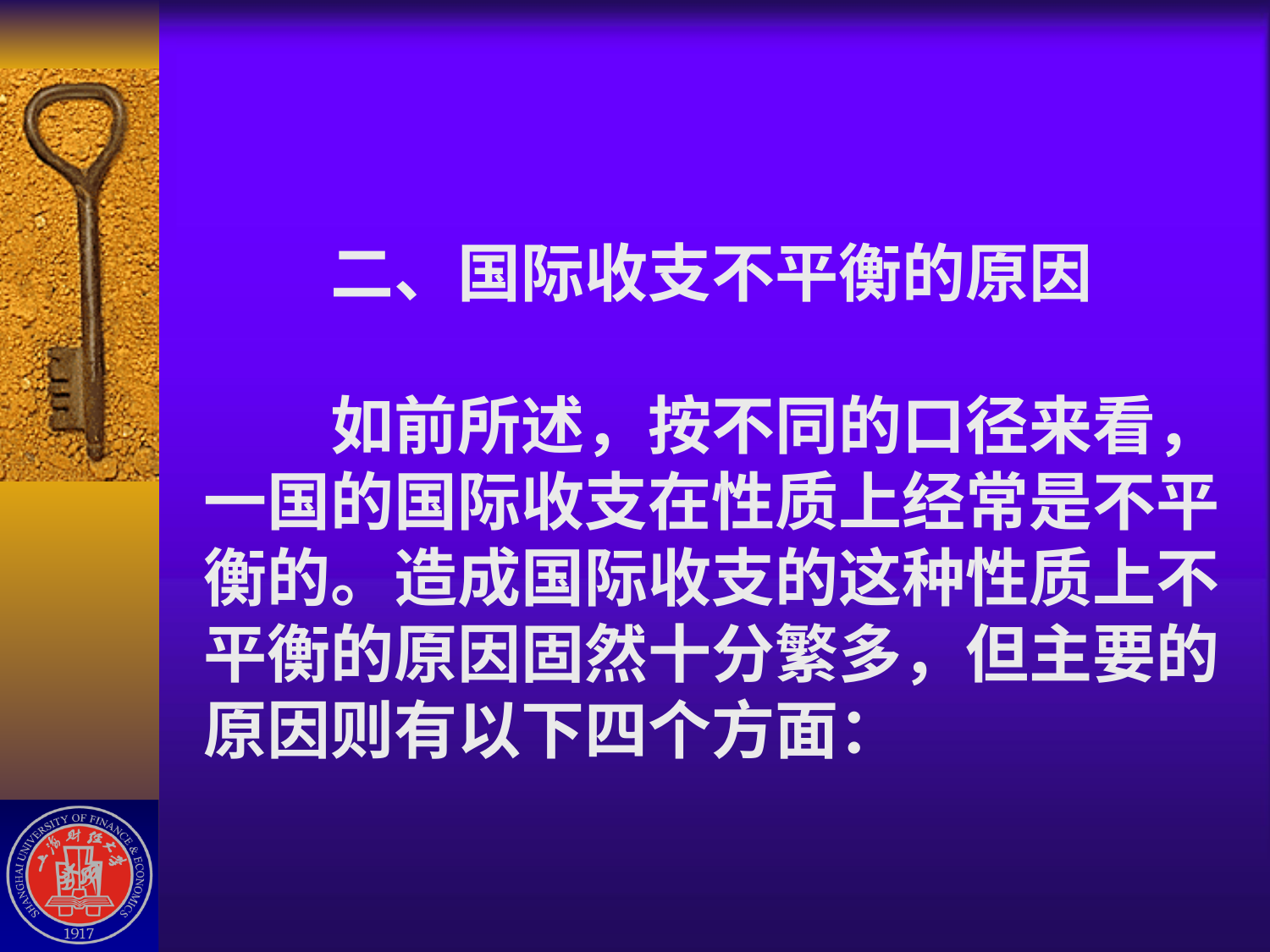

# 二、国际收支不平衡的原因 如前所述，按不同的口径来看，一国的国际收支在性质上经常是不平衡的。造成国际收支的这种性质上不平衡的原因固然十分繁多，但主要的原因则有以下四个方面：